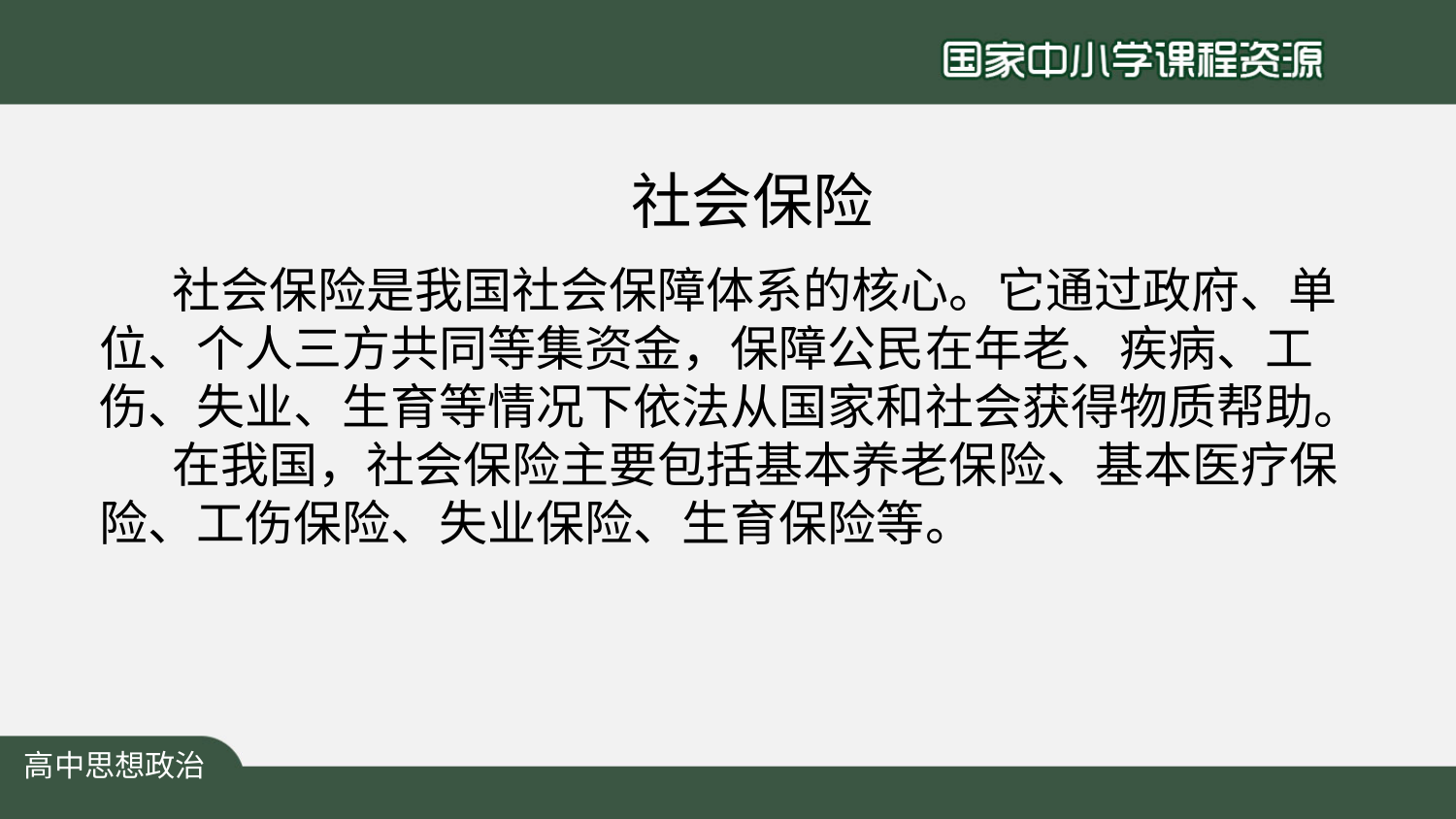

社会保险
社会保险是我国社会保障体系的核心。它通过政府、单位、个人三方共同等集资金，保障公民在年老、疾病、工伤、失业、生育等情况下依法从国家和社会获得物质帮助。
在我国，社会保险主要包括基本养老保险、基本医疗保险、工伤保险、失业保险、生育保险等。